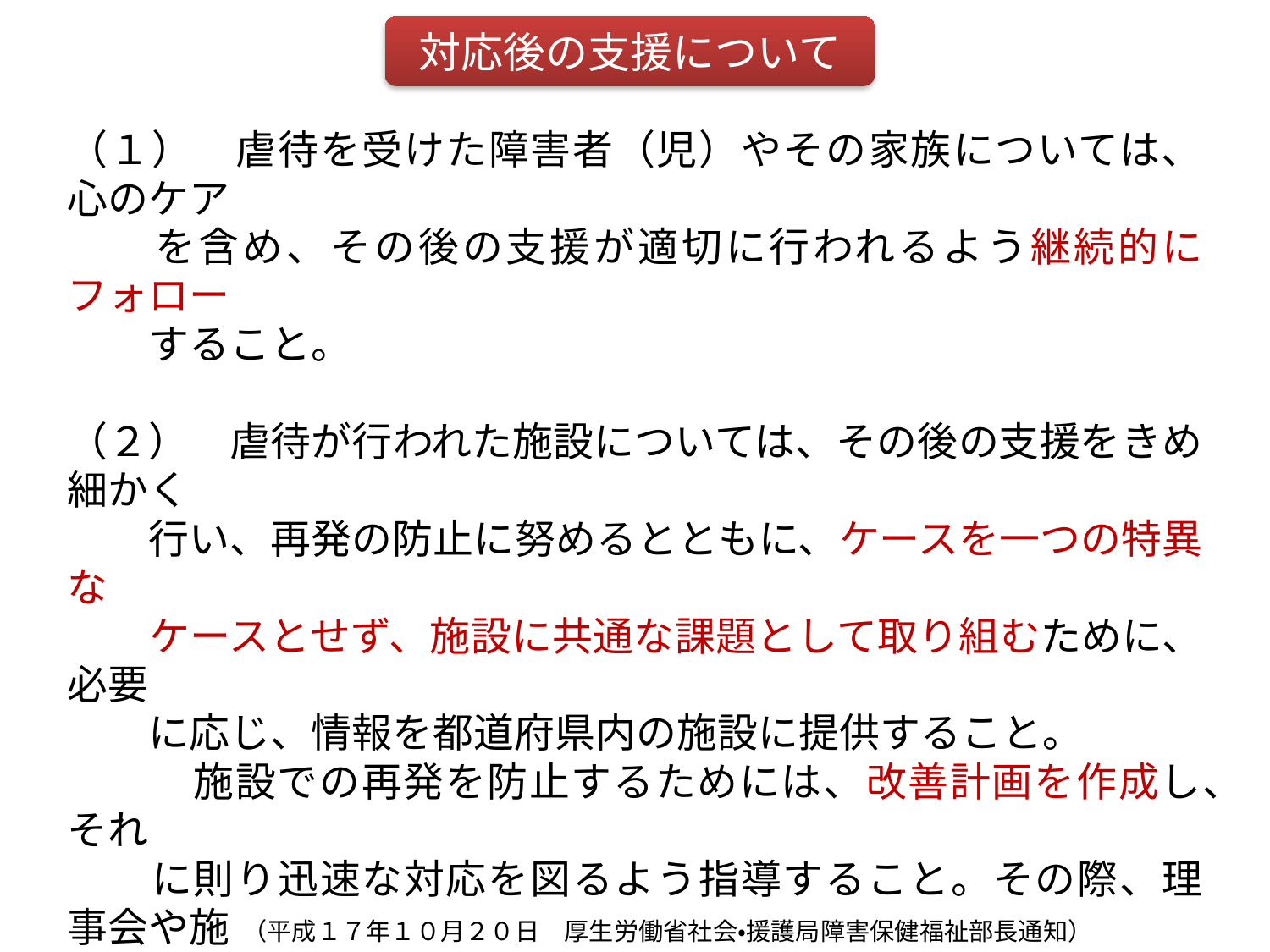

（１）　虐待を受けた障害者（児）やその家族については、心のケア
　　を含め、その後の支援が適切に行われるよう継続的にフォロー
　　すること。

（２）　虐待が行われた施設については、その後の支援をきめ細かく
　　行い、再発の防止に努めるとともに、ケースを一つの特異な
　　ケースとせず、施設に共通な課題として取り組むために、必要
　　に応じ、情報を都道府県内の施設に提供すること。
　　　施設での再発を防止するためには、改善計画を作成し、それ
　　に則り迅速な対応を図るよう指導すること。その際、理事会や施
　　設長など管理者が大きな役割を果たすことから、適切な理事会
　　組織や管理体制が構築できるよう指導すること。

（３）　虐待防止は、県内全体の課題と受け止め、再発防止のため
　　のシステム構築や虐待対応マニュアルの作成等を各施設に指
　　導すること。
対応後の支援について
（平成１７年１０月２０日　厚生労働省社会・援護局障害保健福祉部長通知）